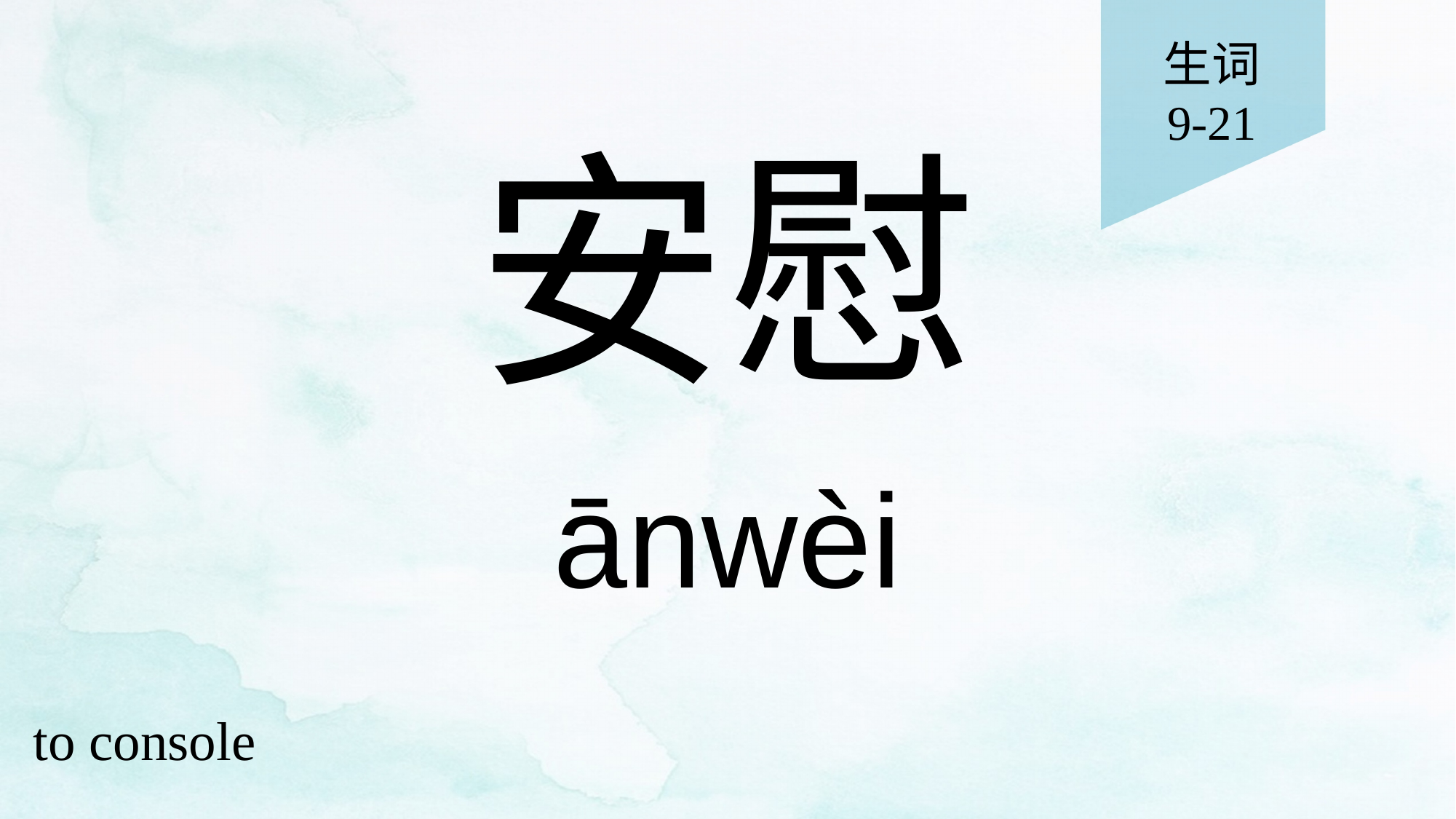

生词
9-21
# 安慰
ānwèi
to console